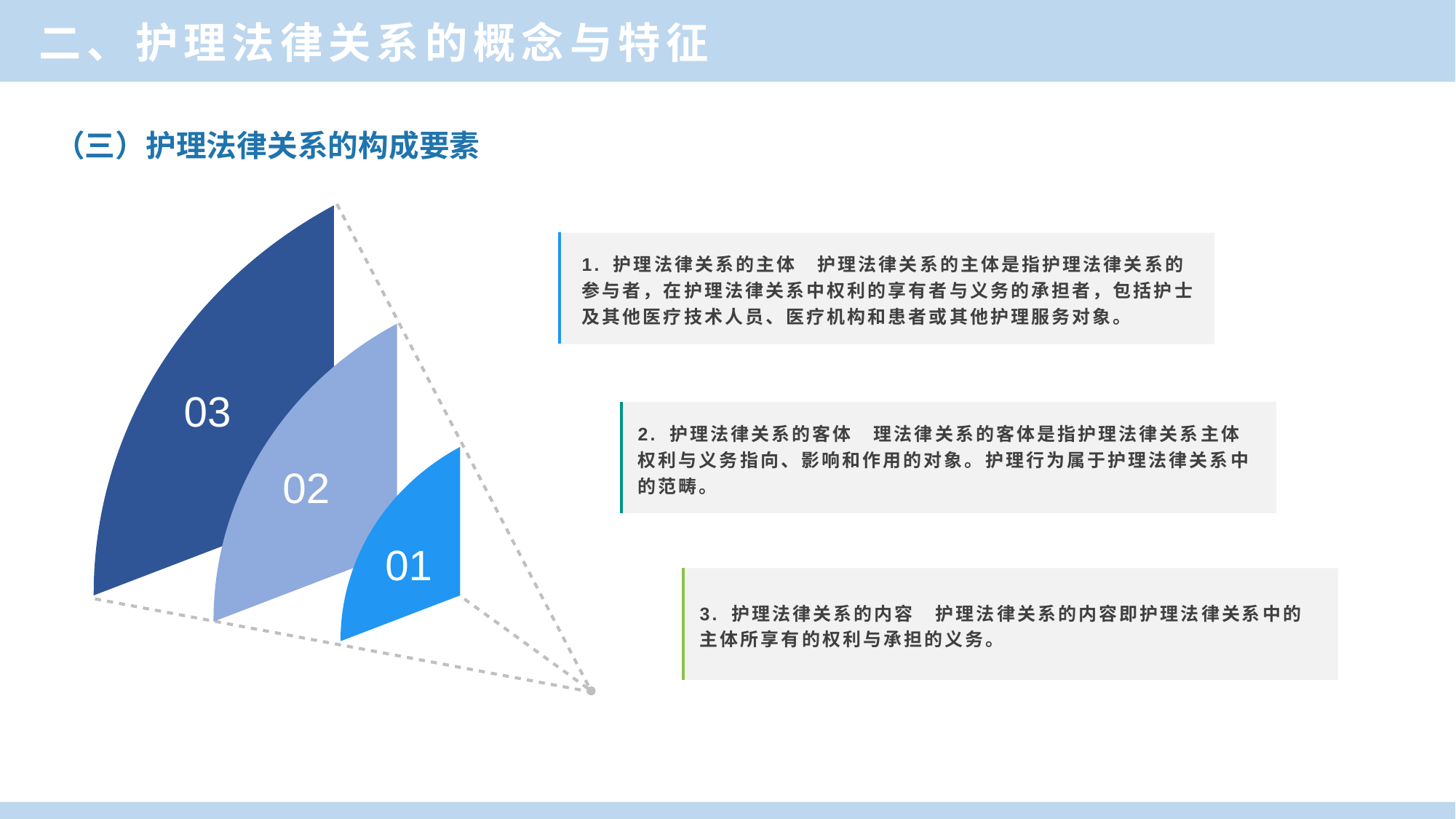

二、护理法律关系的概念与特征
（三）护理法律关系的构成要素

03

02
01

1. 护理法律关系的主体　护理法律关系的主体是指护理法律关系的参与者，在护理法律关系中权利的享有者与义务的承担者，包括护士及其他医疗技术人员、医疗机构和患者或其他护理服务对象。

2. 护理法律关系的客体　理法律关系的客体是指护理法律关系主体权利与义务指向、影响和作用的对象。护理行为属于护理法律关系中的范畴。

3. 护理法律关系的内容　护理法律关系的内容即护理法律关系中的主体所享有的权利与承担的义务。